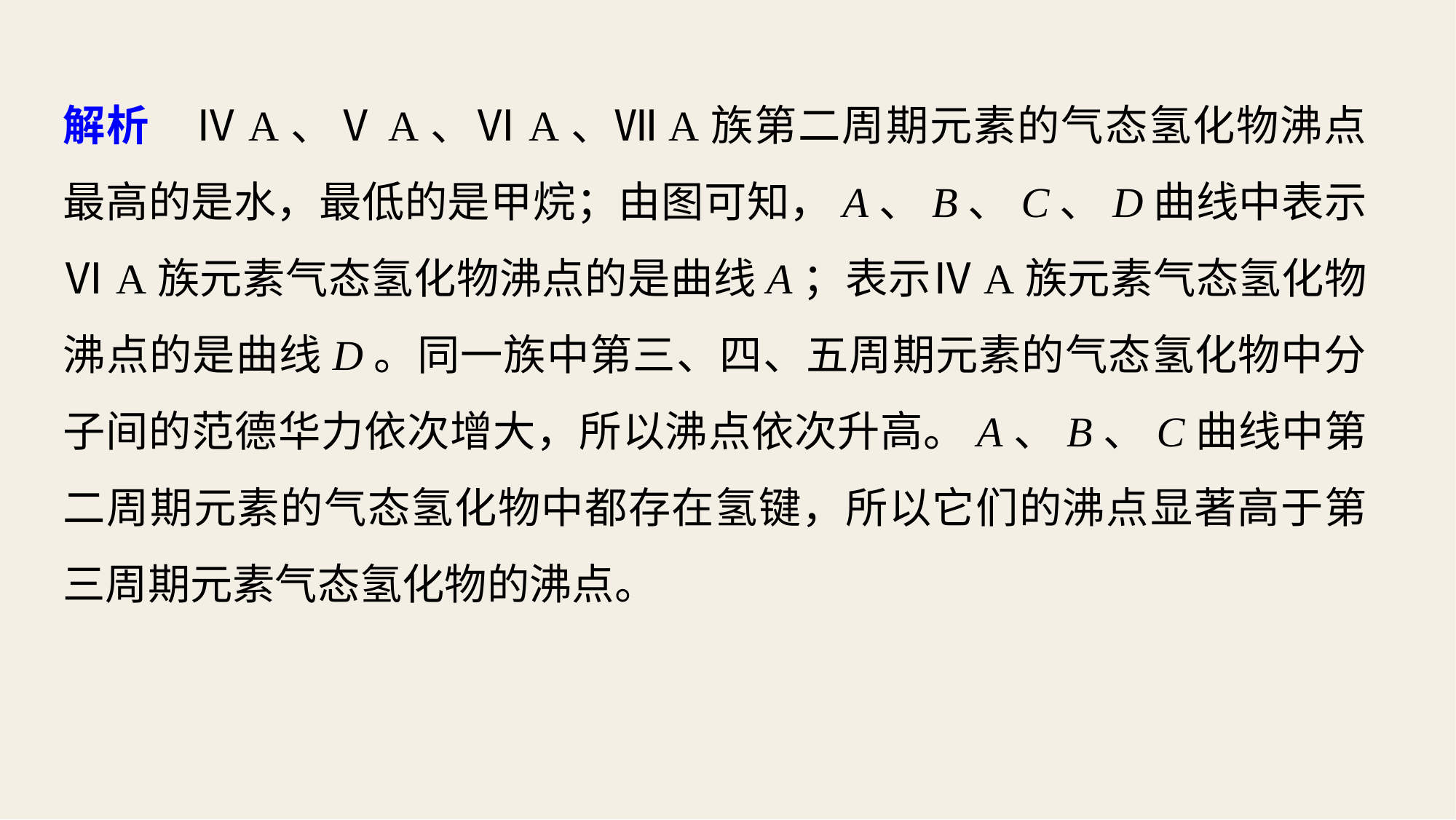

解析　ⅣA、ⅤA、ⅥA、ⅦA族第二周期元素的气态氢化物沸点最高的是水，最低的是甲烷；由图可知，A、B、C、D曲线中表示ⅥA族元素气态氢化物沸点的是曲线A；表示ⅣA族元素气态氢化物沸点的是曲线D。同一族中第三、四、五周期元素的气态氢化物中分子间的范德华力依次增大，所以沸点依次升高。A、B、C曲线中第二周期元素的气态氢化物中都存在氢键，所以它们的沸点显著高于第三周期元素气态氢化物的沸点。